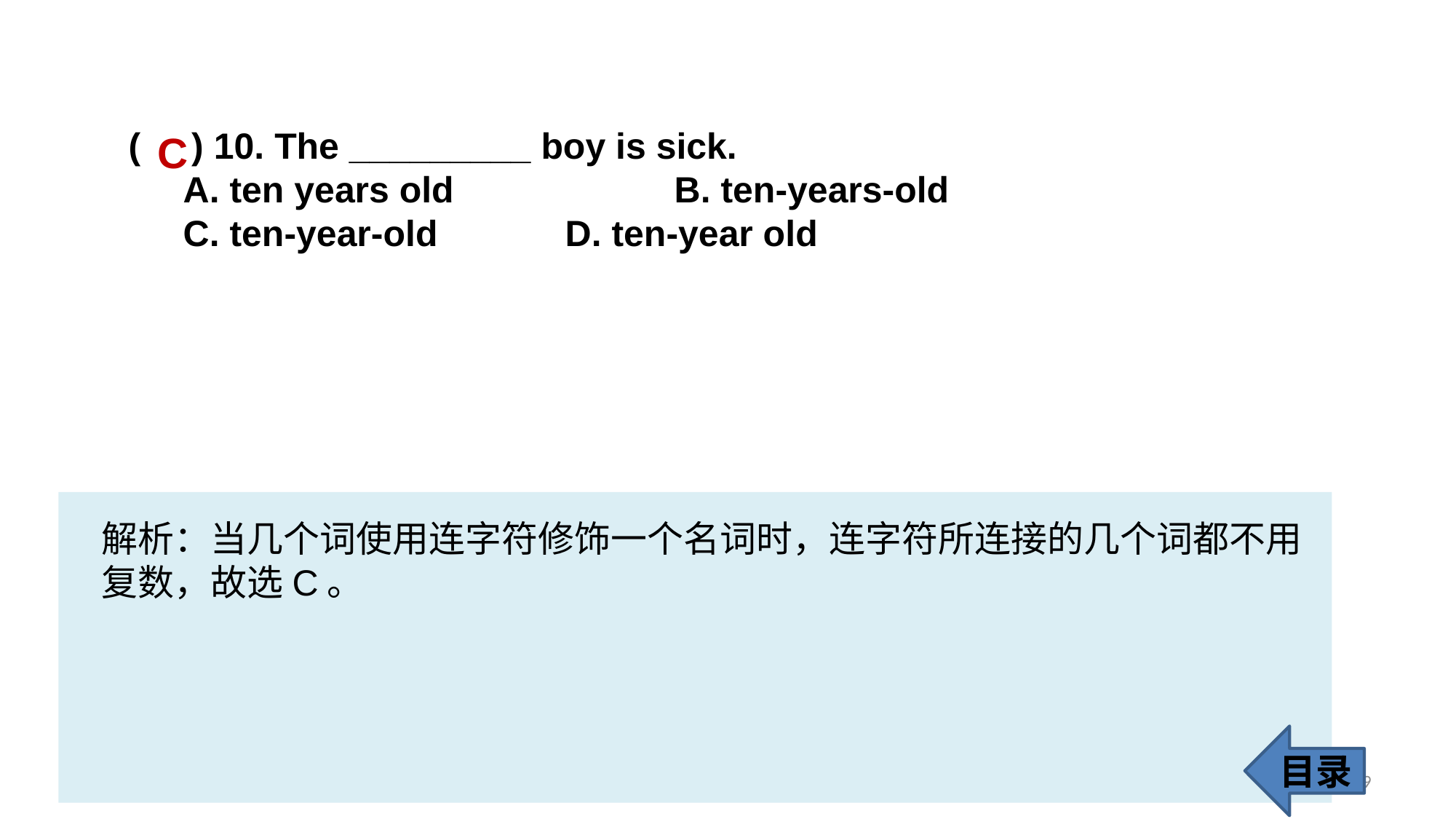

(     ) 10. The _________ boy is sick.
A. ten years old 		B. ten-years-old
C. ten-year-old 		D. ten-year old
C

解析：当几个词使用连字符修饰一个名词时，连字符所连接的几个词都不用复数，故选C。
目录
69